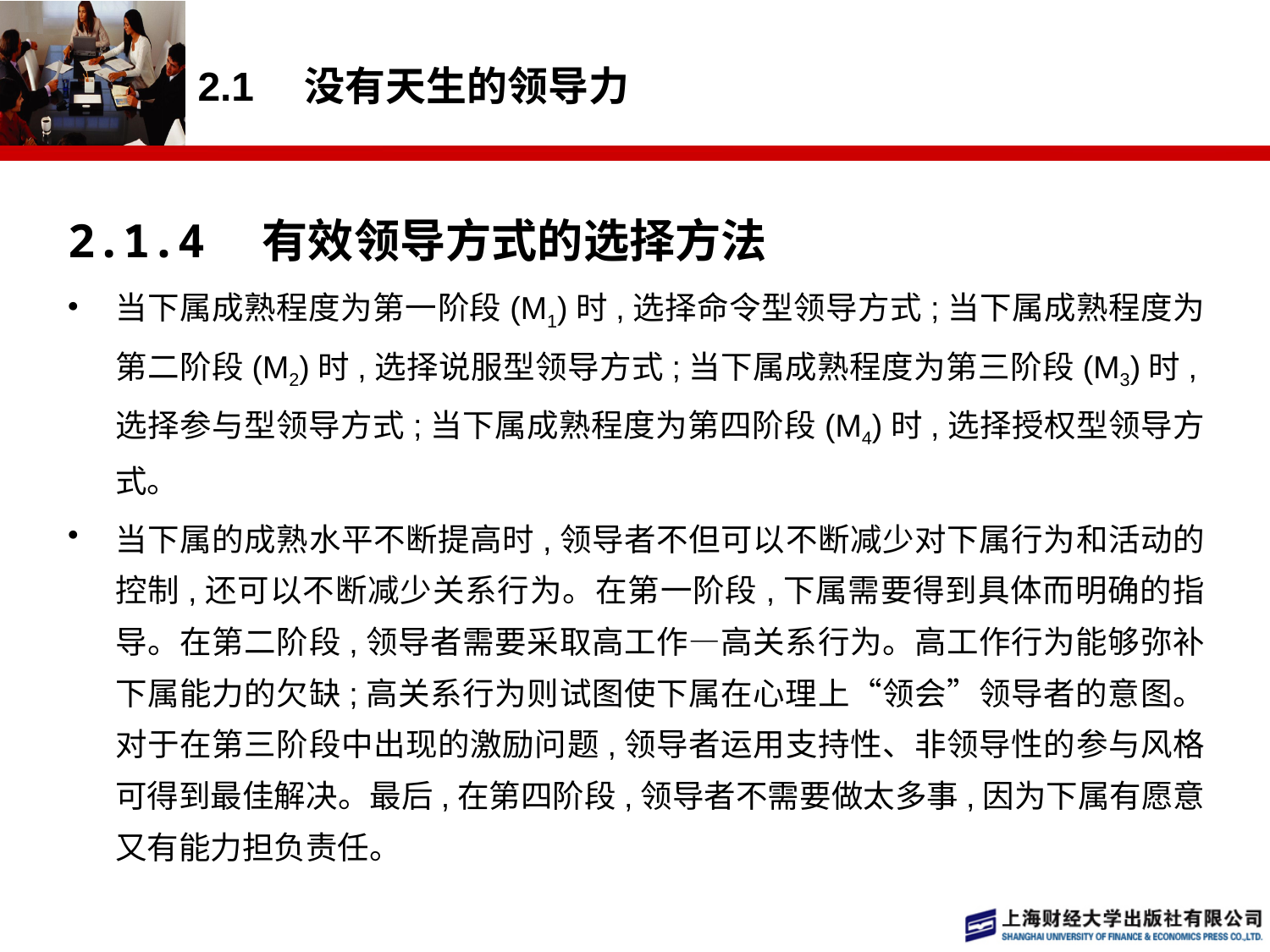

# 2.1　没有天生的领导力
2.1.4　有效领导方式的选择方法
当下属成熟程度为第一阶段(M1)时,选择命令型领导方式;当下属成熟程度为第二阶段(M2)时,选择说服型领导方式;当下属成熟程度为第三阶段(M3)时,选择参与型领导方式;当下属成熟程度为第四阶段(M4)时,选择授权型领导方式。
当下属的成熟水平不断提高时,领导者不但可以不断减少对下属行为和活动的控制,还可以不断减少关系行为。在第一阶段,下属需要得到具体而明确的指导。在第二阶段,领导者需要采取高工作—高关系行为。高工作行为能够弥补下属能力的欠缺;高关系行为则试图使下属在心理上“领会”领导者的意图。对于在第三阶段中出现的激励问题,领导者运用支持性、非领导性的参与风格可得到最佳解决。最后,在第四阶段,领导者不需要做太多事,因为下属有愿意又有能力担负责任。